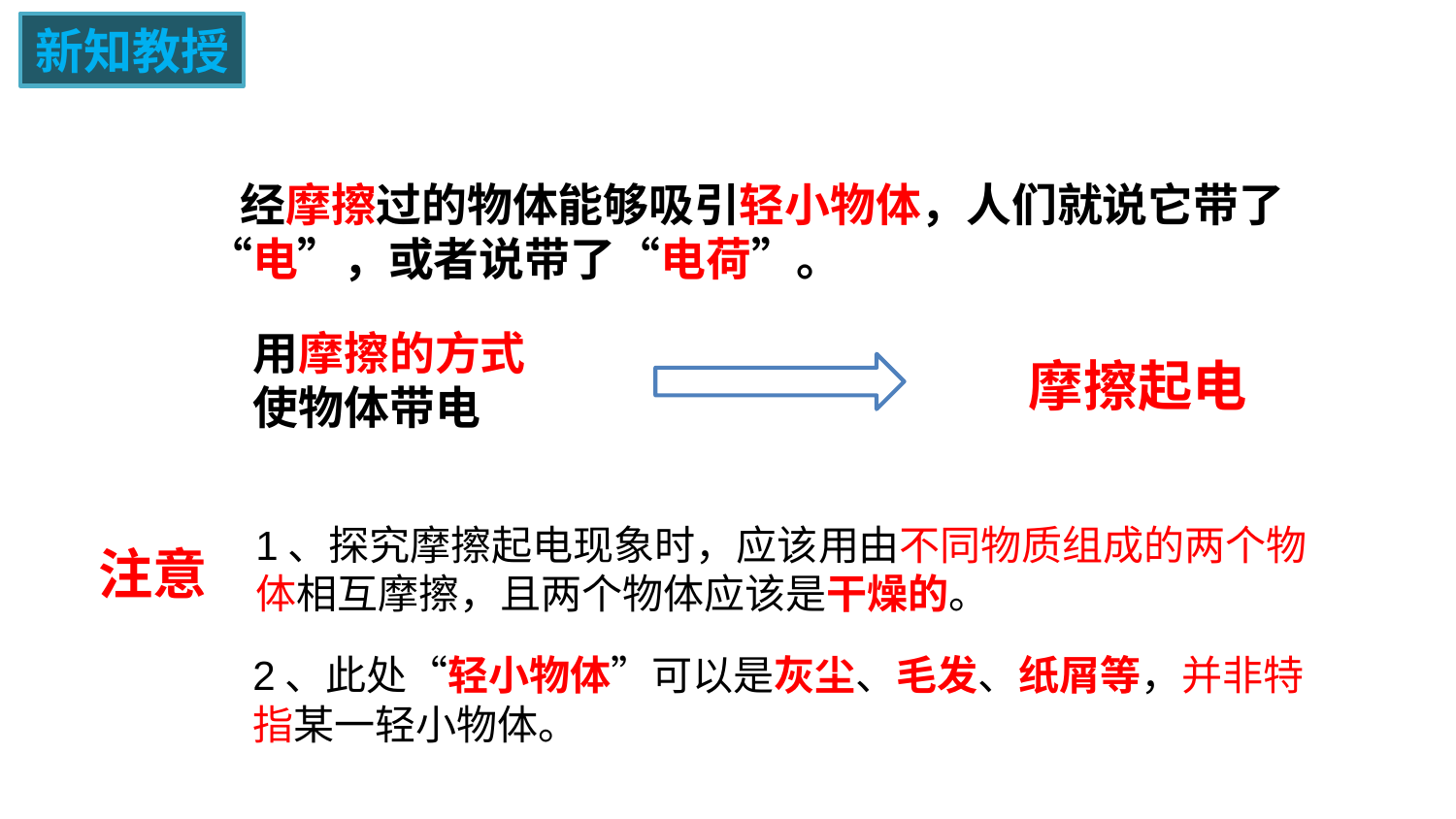

新知教授
     经摩擦过的物体能够吸引轻小物体，人们就说它带了“电”，或者说带了“电荷”。
用摩擦的方式使物体带电
摩擦起电

1、探究摩擦起电现象时，应该用由不同物质组成的两个物体相互摩擦，且两个物体应该是干燥的。
注意
2、此处“轻小物体”可以是灰尘、毛发、纸屑等，并非特指某一轻小物体。